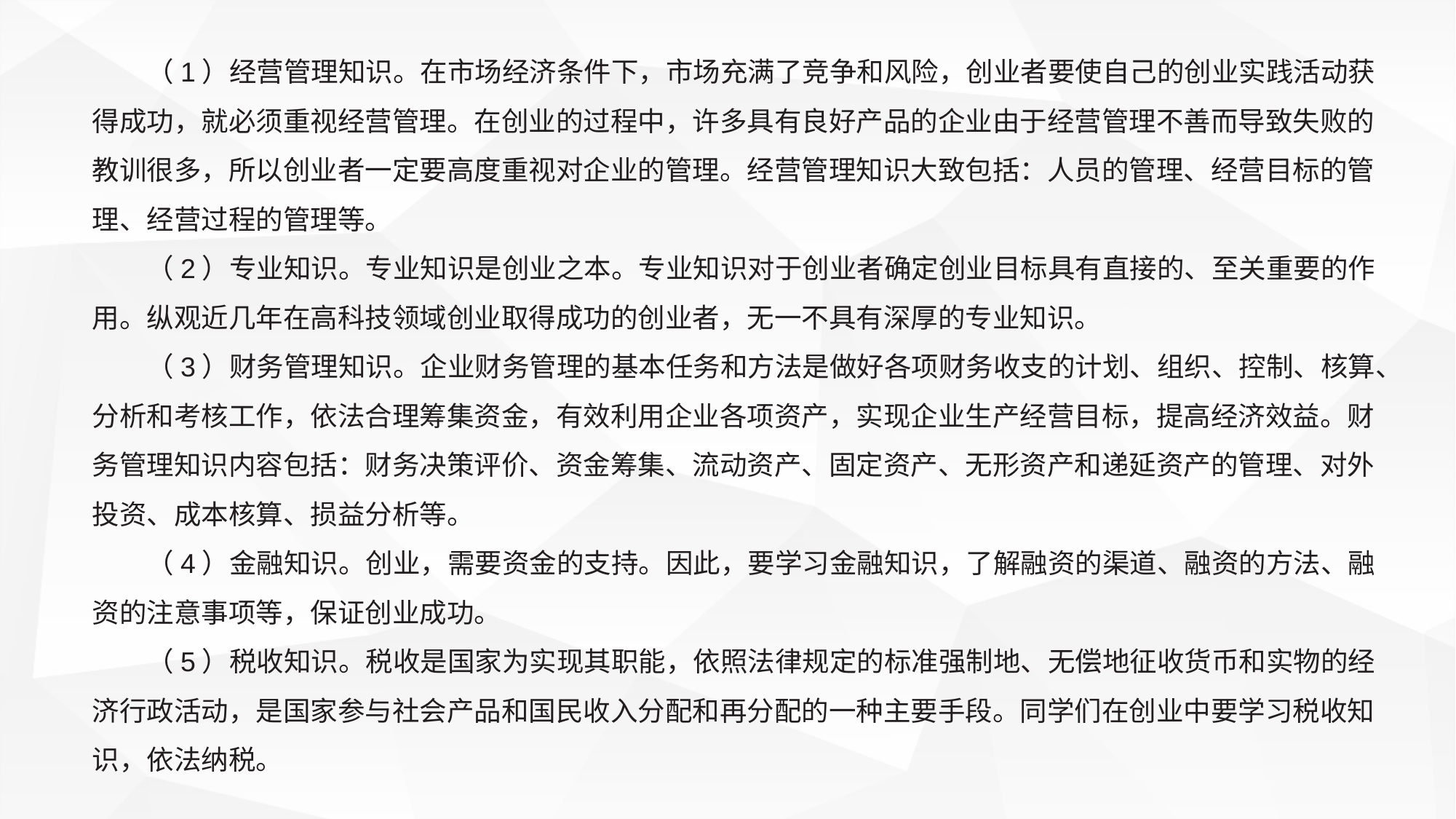

（1）经营管理知识。在市场经济条件下，市场充满了竞争和风险，创业者要使自己的创业实践活动获得成功，就必须重视经营管理。在创业的过程中，许多具有良好产品的企业由于经营管理不善而导致失败的教训很多，所以创业者一定要高度重视对企业的管理。经营管理知识大致包括：人员的管理、经营目标的管理、经营过程的管理等。
（2）专业知识。专业知识是创业之本。专业知识对于创业者确定创业目标具有直接的、至关重要的作用。纵观近几年在高科技领域创业取得成功的创业者，无一不具有深厚的专业知识。
（3）财务管理知识。企业财务管理的基本任务和方法是做好各项财务收支的计划、组织、控制、核算、分析和考核工作，依法合理筹集资金，有效利用企业各项资产，实现企业生产经营目标，提高经济效益。财务管理知识内容包括：财务决策评价、资金筹集、流动资产、固定资产、无形资产和递延资产的管理、对外投资、成本核算、损益分析等。
（4）金融知识。创业，需要资金的支持。因此，要学习金融知识，了解融资的渠道、融资的方法、融资的注意事项等，保证创业成功。
（5）税收知识。税收是国家为实现其职能，依照法律规定的标准强制地、无偿地征收货币和实物的经济行政活动，是国家参与社会产品和国民收入分配和再分配的一种主要手段。同学们在创业中要学习税收知识，依法纳税。